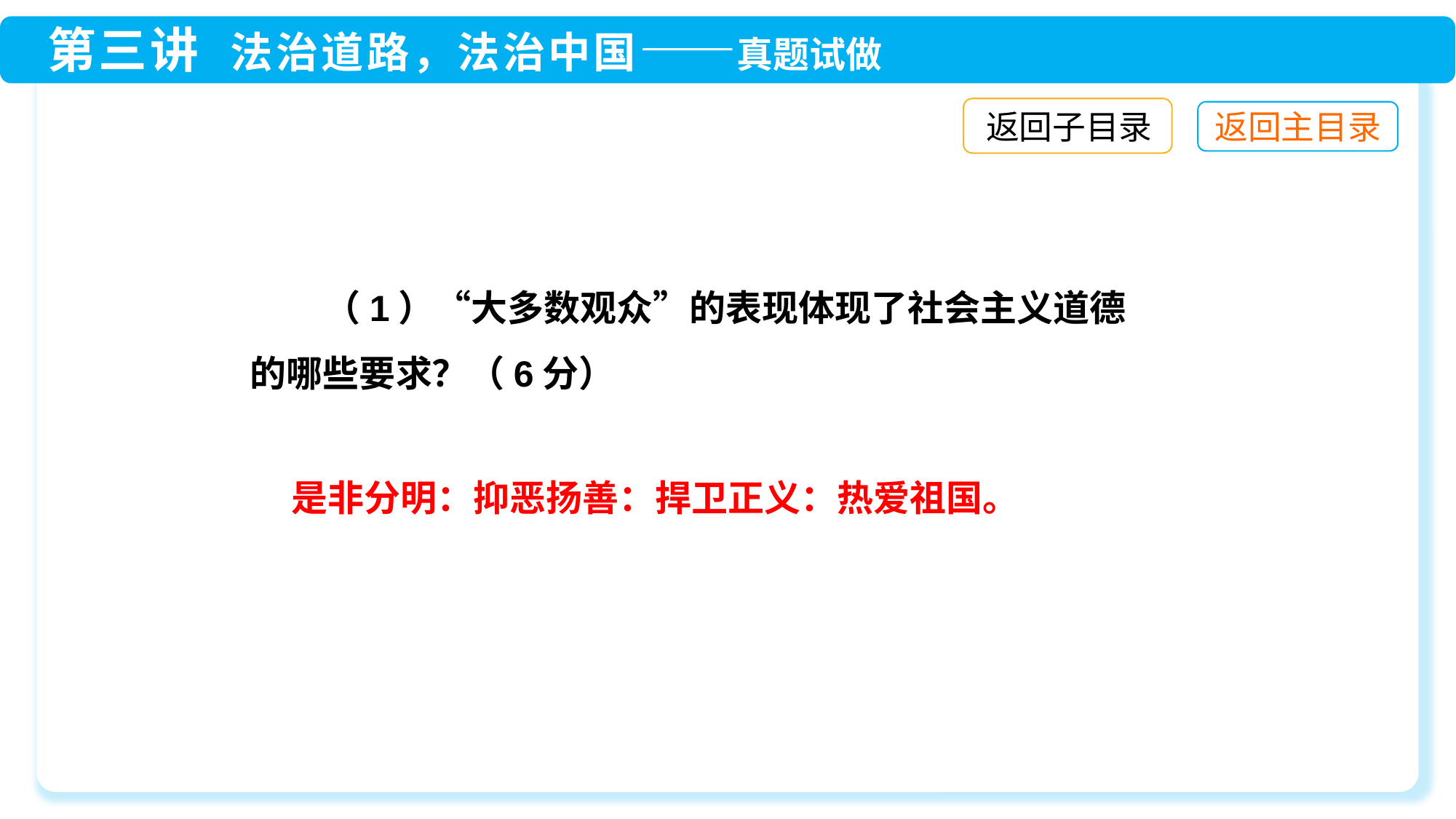

返回子目录

        （1）“大多数观众”的表现体现了社会主义道德的哪些要求？（6分）
    是非分明：抑恶扬善：捍卫正义：热爱祖国。